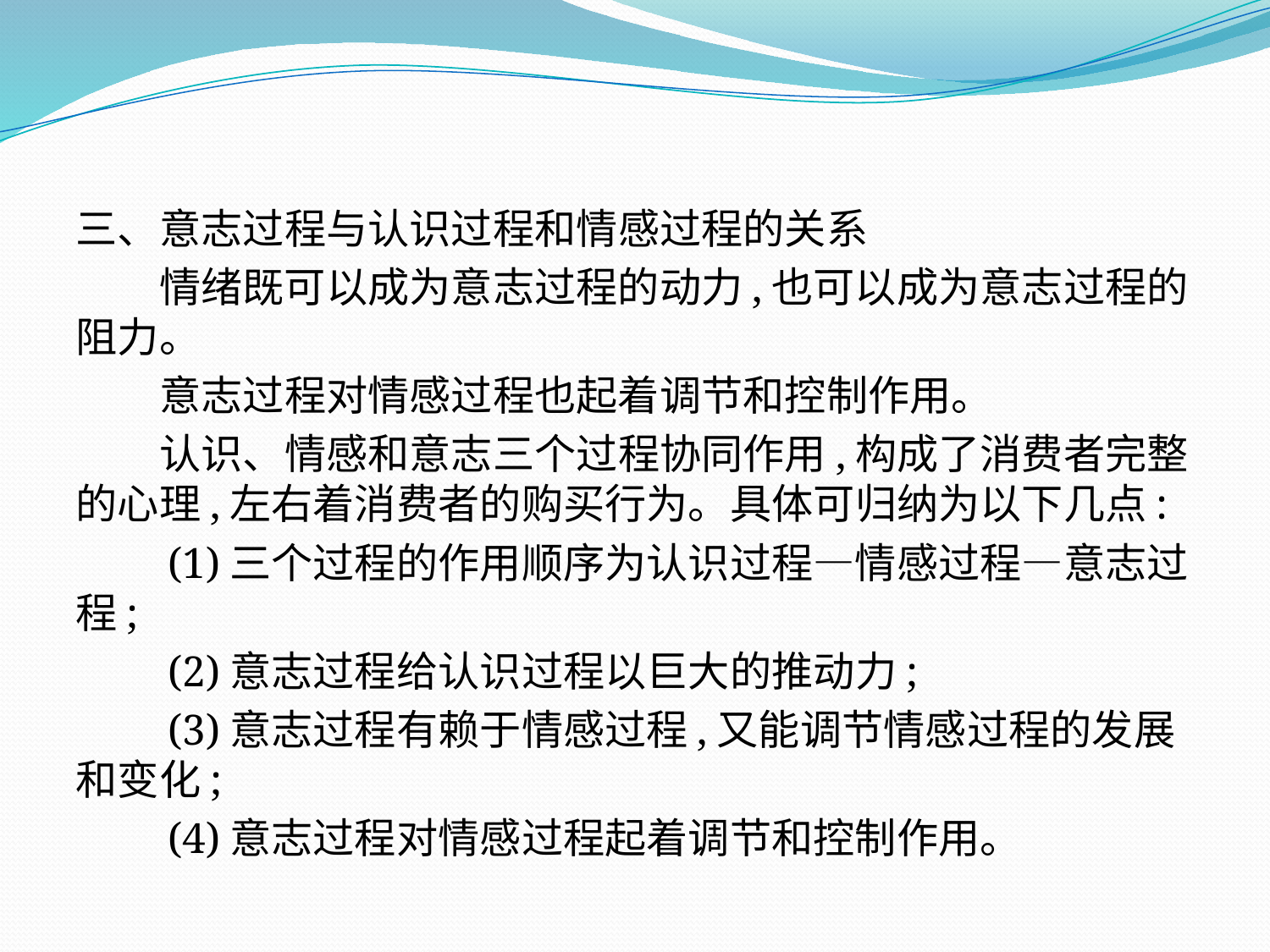

三、意志过程与认识过程和情感过程的关系
　　情绪既可以成为意志过程的动力,也可以成为意志过程的阻力。
　　意志过程对情感过程也起着调节和控制作用。
　　认识、情感和意志三个过程协同作用,构成了消费者完整的心理,左右着消费者的购买行为。具体可归纳为以下几点:
　　(1)三个过程的作用顺序为认识过程—情感过程—意志过程;
　　(2)意志过程给认识过程以巨大的推动力;
　　(3)意志过程有赖于情感过程,又能调节情感过程的发展和变化;
　　(4)意志过程对情感过程起着调节和控制作用。